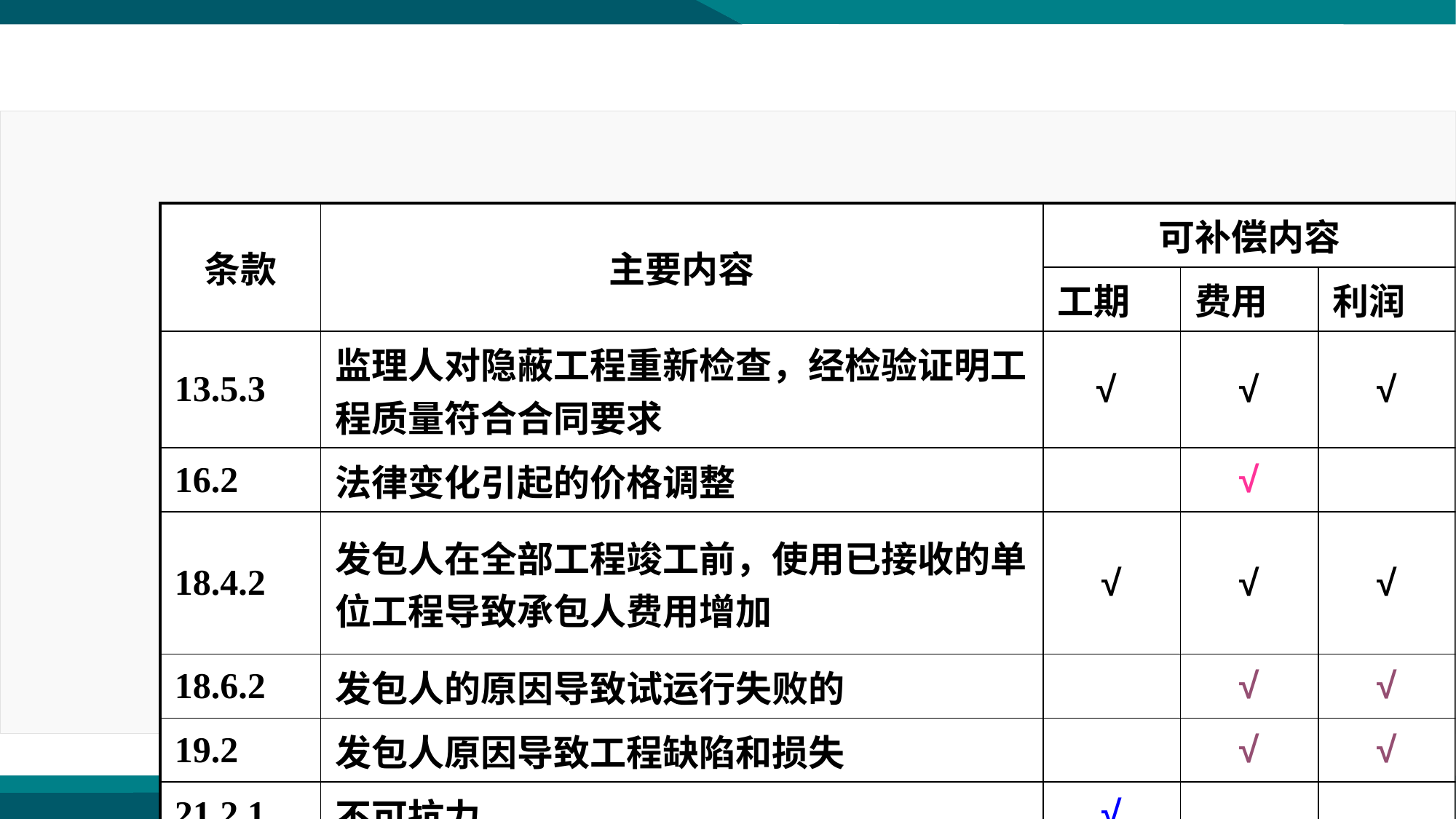

| 条款 | 主要内容 | 可补偿内容 |  |  |
| --- | --- | --- | --- | --- |
|  |  | 工期 | 费用 | 利润 |
| 13.5.3 | 监理人对隐蔽工程重新检查，经检验证明工程质量符合合同要求 | √ | √ | √ |
| 16.2 | 法律变化引起的价格调整 |  | √ |  |
| 18.4.2 | 发包人在全部工程竣工前，使用已接收的单位工程导致承包人费用增加 | √ | √ | √ |
| 18.6.2 | 发包人的原因导致试运行失败的 |  | √ | √ |
| 19.2 | 发包人原因导致工程缺陷和损失 |  | √ | √ |
| 21.2.1 | 不可抗力 | √ |  |  |